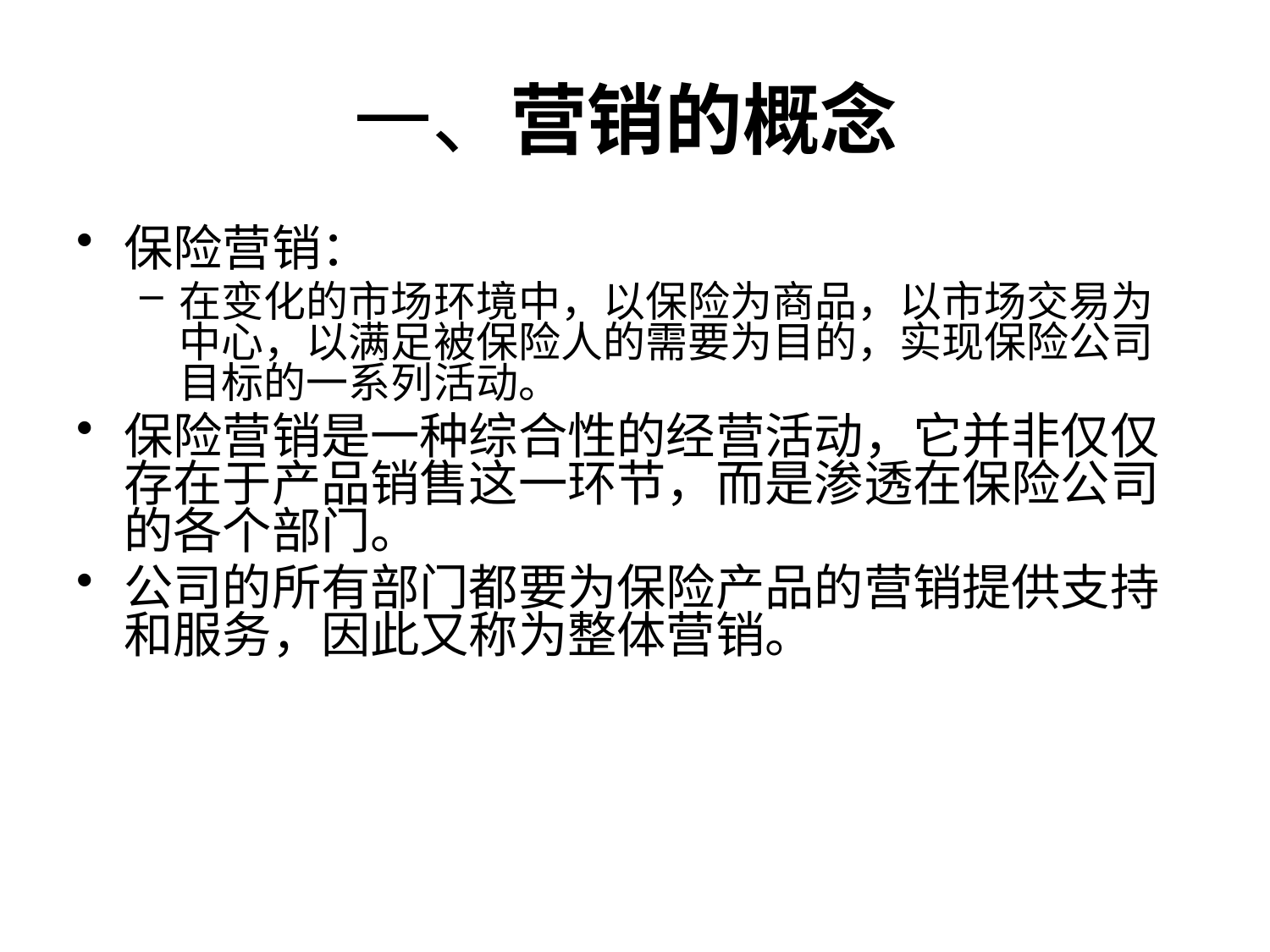

# 一、营销的概念
保险营销：
在变化的市场环境中，以保险为商品，以市场交易为中心，以满足被保险人的需要为目的，实现保险公司目标的一系列活动。
保险营销是一种综合性的经营活动，它并非仅仅存在于产品销售这一环节，而是渗透在保险公司的各个部门。
公司的所有部门都要为保险产品的营销提供支持和服务，因此又称为整体营销。